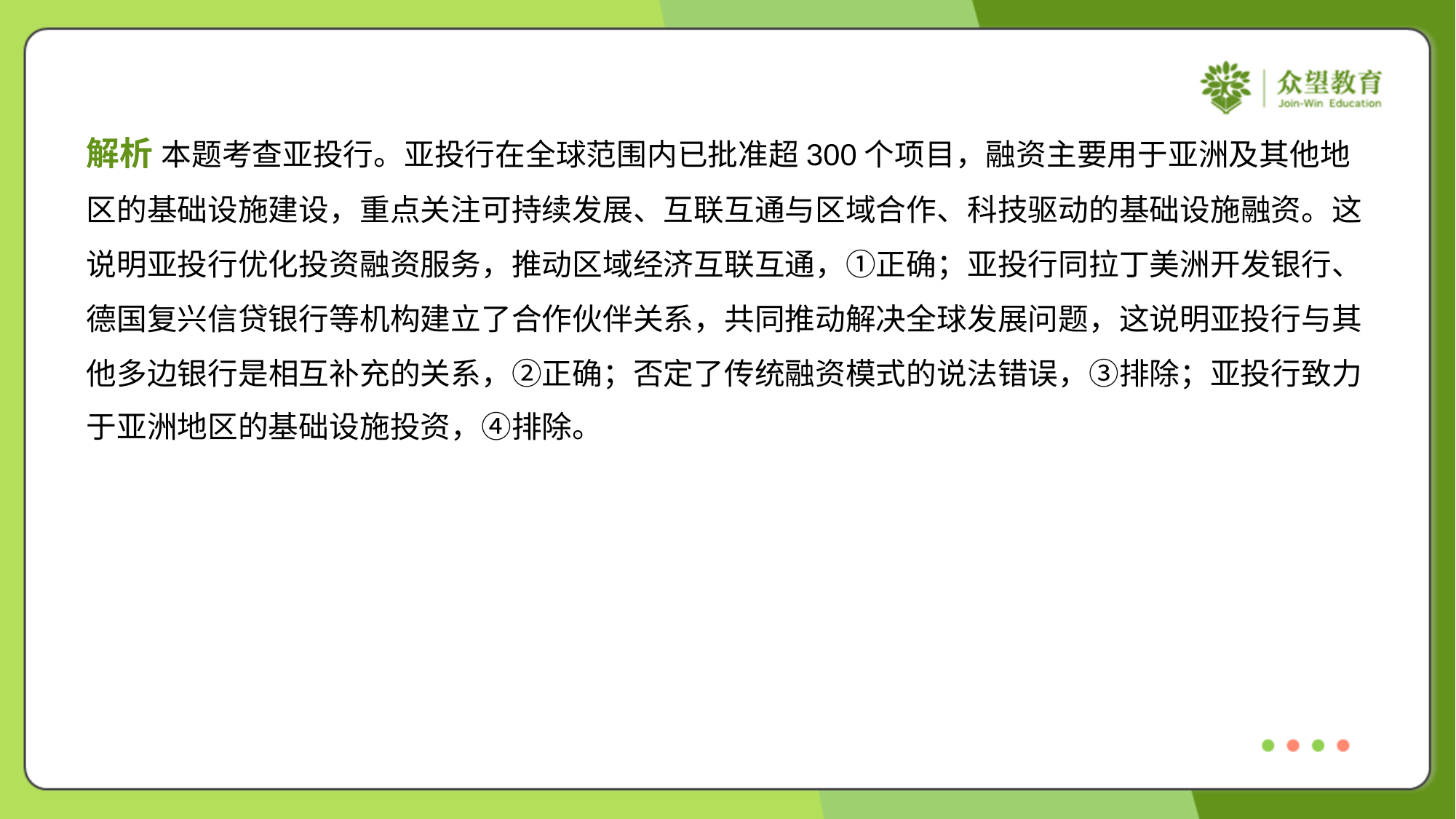

解析 本题考查亚投行。亚投行在全球范围内已批准超300个项目，融资主要用于亚洲及其他地
区的基础设施建设，重点关注可持续发展、互联互通与区域合作、科技驱动的基础设施融资。这
说明亚投行优化投资融资服务，推动区域经济互联互通，①正确；亚投行同拉丁美洲开发银行、
德国复兴信贷银行等机构建立了合作伙伴关系，共同推动解决全球发展问题，这说明亚投行与其
他多边银行是相互补充的关系，②正确；否定了传统融资模式的说法错误，③排除；亚投行致力
于亚洲地区的基础设施投资，④排除。